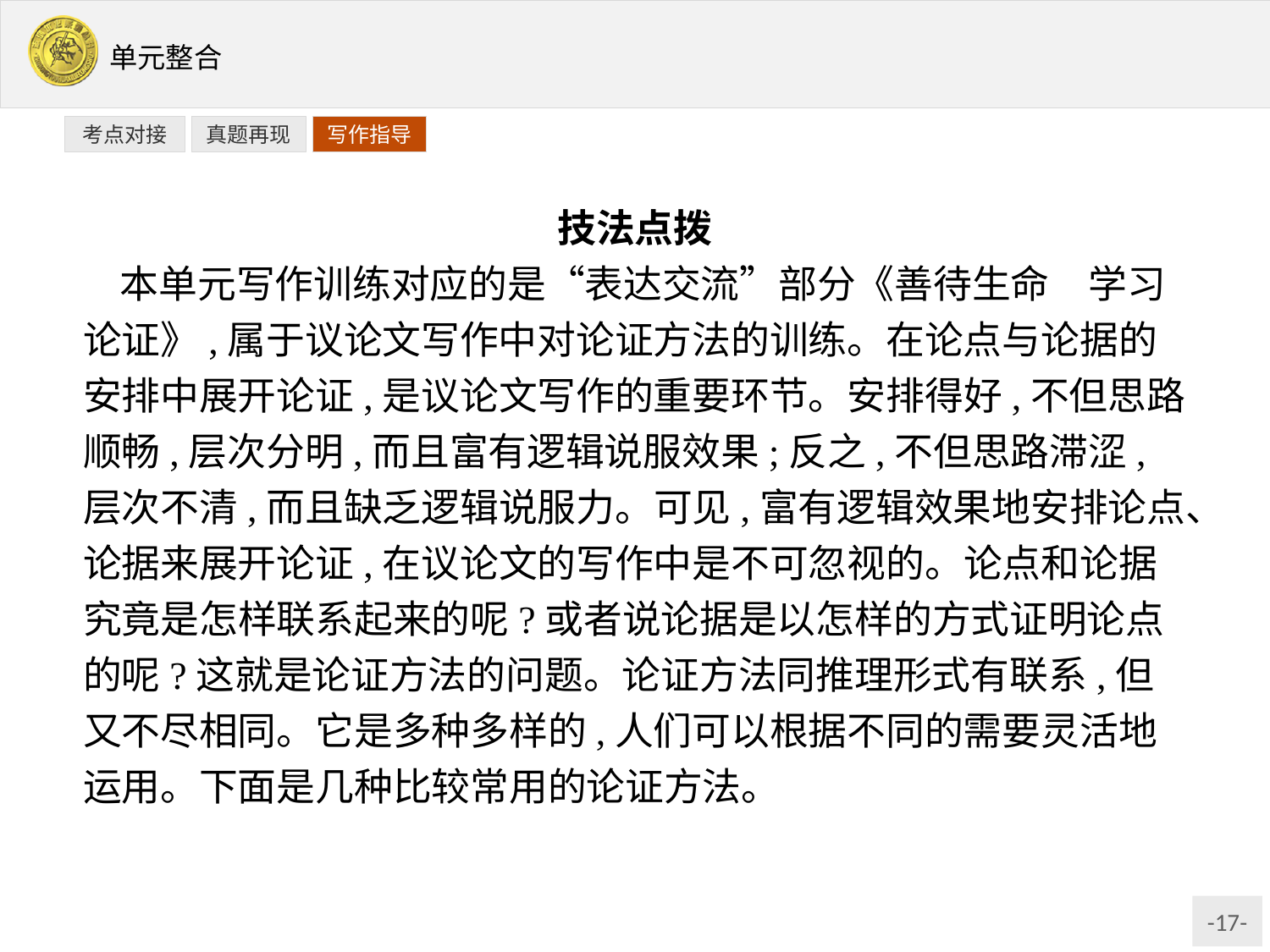

写作指导
考点对接
真题再现
技法点拨
本单元写作训练对应的是“表达交流”部分《善待生命　学习论证》,属于议论文写作中对论证方法的训练。在论点与论据的安排中展开论证,是议论文写作的重要环节。安排得好,不但思路顺畅,层次分明,而且富有逻辑说服效果;反之,不但思路滞涩,层次不清,而且缺乏逻辑说服力。可见,富有逻辑效果地安排论点、论据来展开论证,在议论文的写作中是不可忽视的。论点和论据究竟是怎样联系起来的呢?或者说论据是以怎样的方式证明论点的呢?这就是论证方法的问题。论证方法同推理形式有联系,但又不尽相同。它是多种多样的,人们可以根据不同的需要灵活地运用。下面是几种比较常用的论证方法。